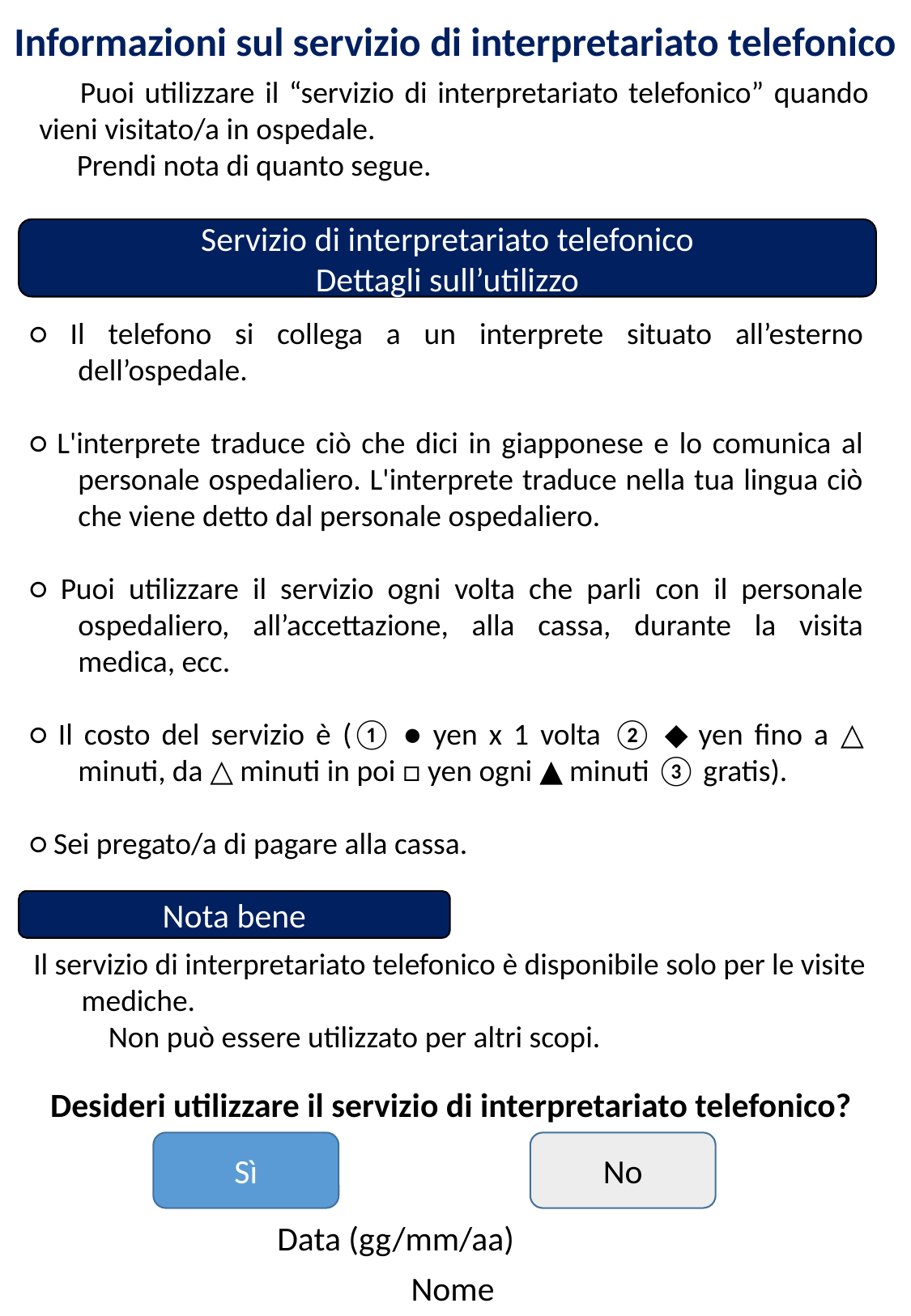

Informazioni sul servizio di interpretariato telefonico
　Puoi utilizzare il “servizio di interpretariato telefonico” quando vieni visitato/a in ospedale.
　Prendi nota di quanto segue.
Servizio di interpretariato telefonico
Dettagli sull’utilizzo
○ Il telefono si collega a un interprete situato all’esterno dell’ospedale.

○ L'interprete traduce ciò che dici in giapponese e lo comunica al personale ospedaliero. L'interprete traduce nella tua lingua ciò che viene detto dal personale ospedaliero.

○ Puoi utilizzare il servizio ogni volta che parli con il personale ospedaliero, all’accettazione, alla cassa, durante la visita medica, ecc.

○ Il costo del servizio è (① ● yen x 1 volta ② ◆ yen fino a △ minuti, da △ minuti in poi □ yen ogni ▲ minuti ③ gratis).

○ Sei pregato/a di pagare alla cassa.
金額の部分は各医療機関にて設定の上、編集してください
Nota bene
Il servizio di interpretariato telefonico è disponibile solo per le visite mediche.
　 　Non può essere utilizzato per altri scopi.
Desideri utilizzare il servizio di interpretariato telefonico?
Sì
No
                                Data (gg/mm/aa)
　　　　　　　　　　　Nome